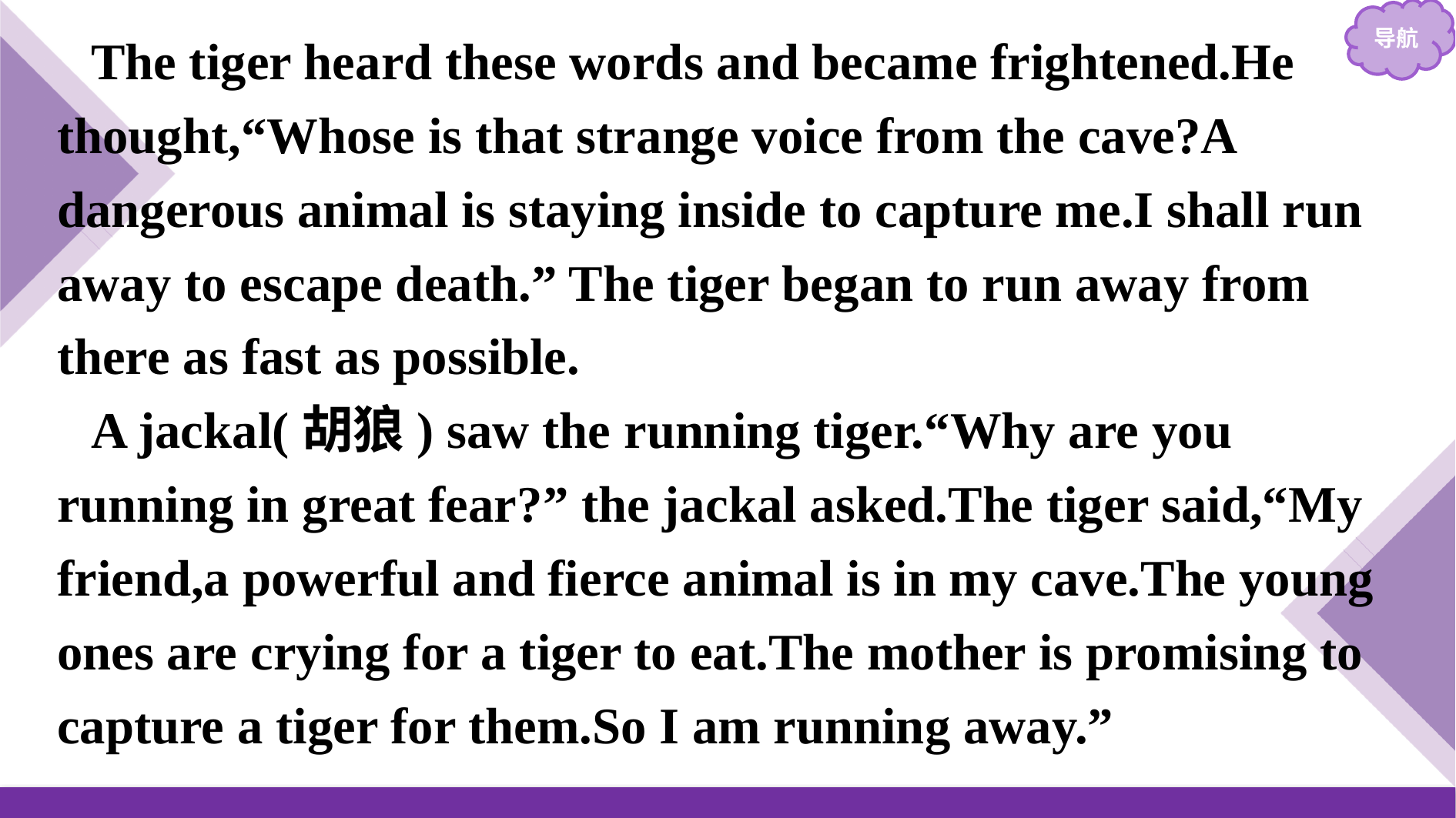

The tiger heard these words and became frightened.He thought,“Whose is that strange voice from the cave?A dangerous animal is staying inside to capture me.I shall run away to escape death.” The tiger began to run away from there as fast as possible.
A jackal(胡狼) saw the running tiger.“Why are you running in great fear?” the jackal asked.The tiger said,“My friend,a powerful and fierce animal is in my cave.The young ones are crying for a tiger to eat.The mother is promising to capture a tiger for them.So I am running away.”